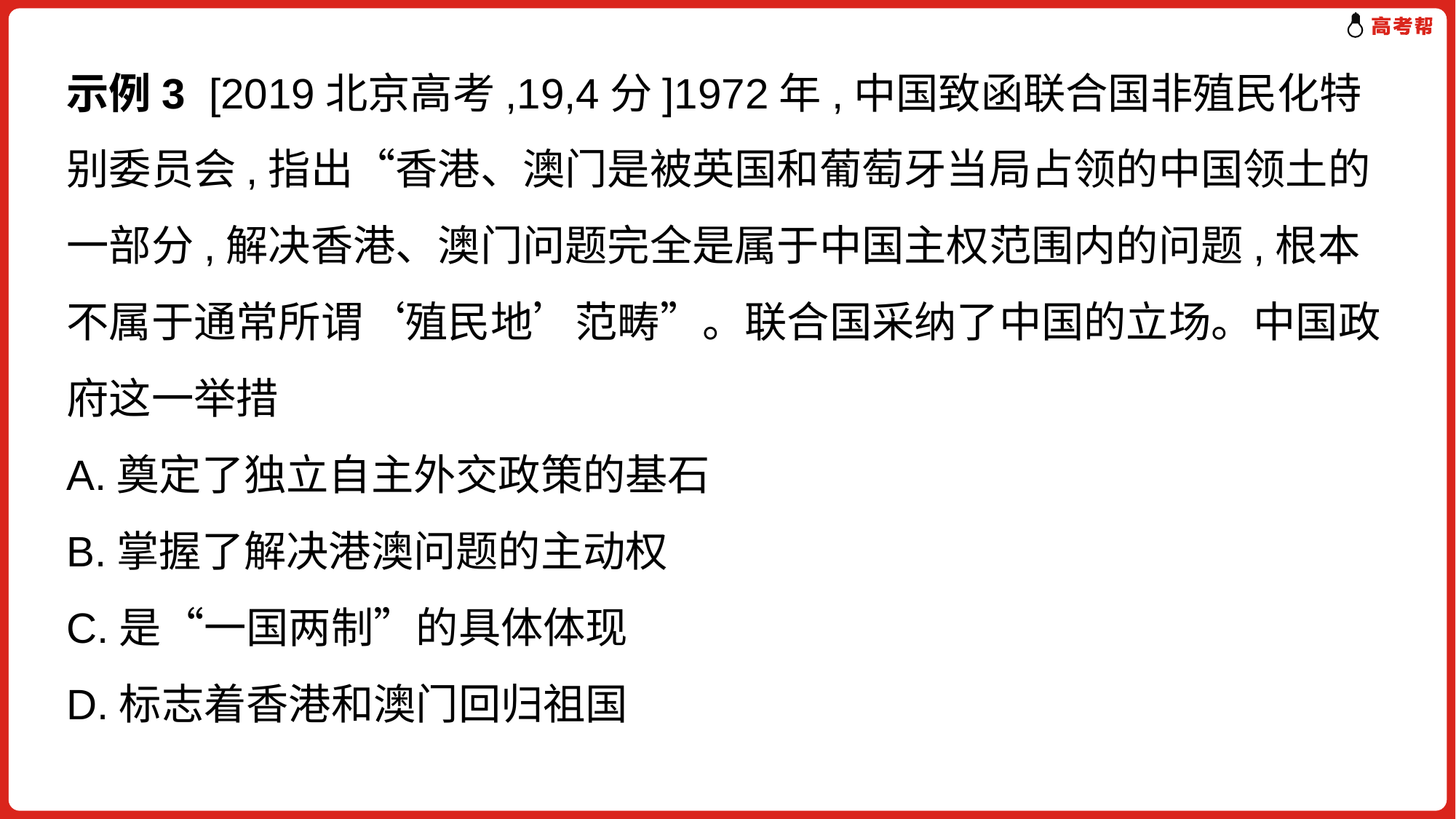

示例3  [2019北京高考,19,4分]1972年,中国致函联合国非殖民化特别委员会,指出“香港、澳门是被英国和葡萄牙当局占领的中国领土的一部分,解决香港、澳门问题完全是属于中国主权范围内的问题,根本不属于通常所谓‘殖民地’范畴”。联合国采纳了中国的立场。中国政府这一举措
A.奠定了独立自主外交政策的基石
B.掌握了解决港澳问题的主动权
C.是“一国两制”的具体体现
D.标志着香港和澳门回归祖国